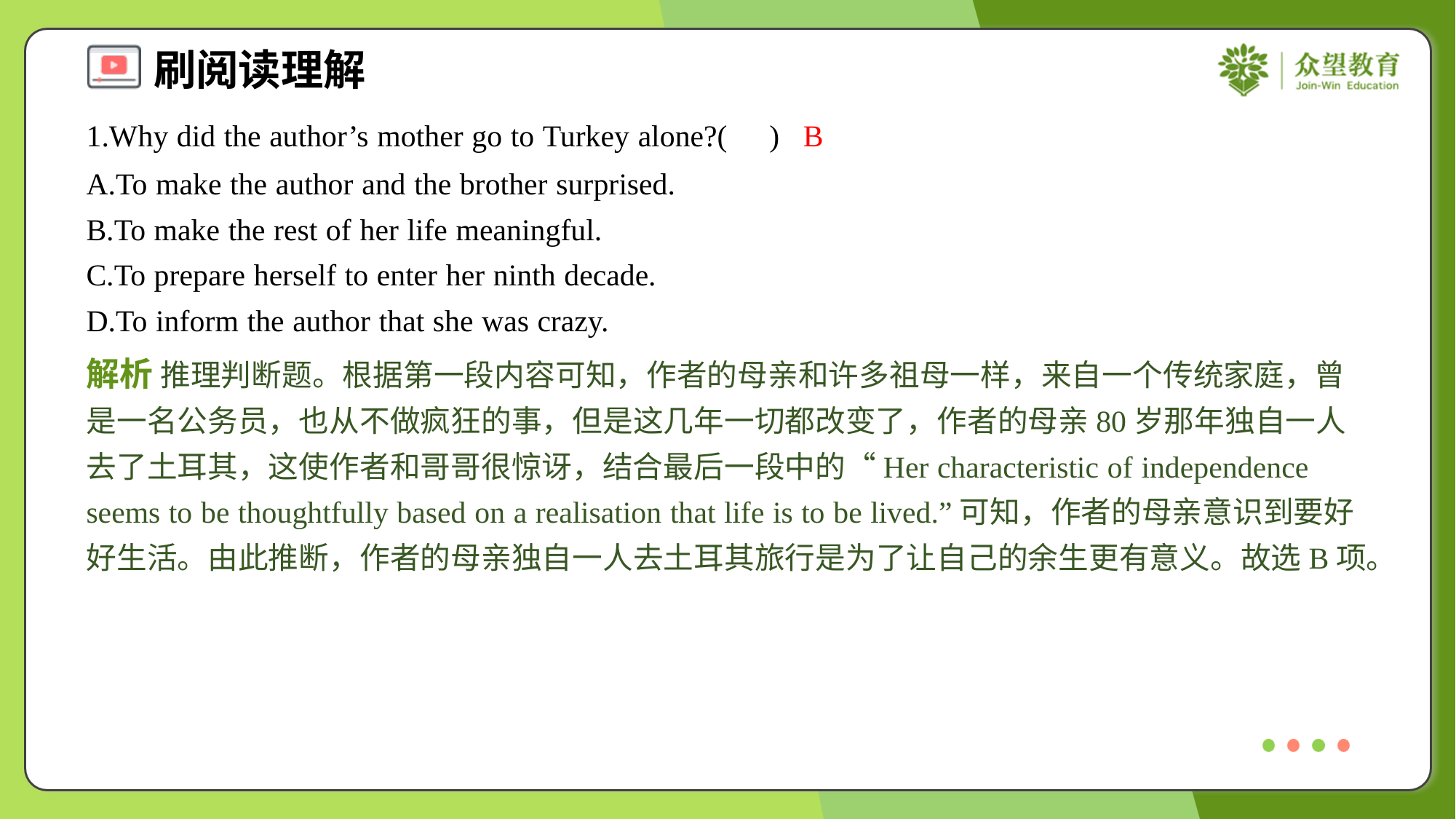

1.Why did the author’s mother go to Turkey alone?(     )
B
A.To make the author and the brother surprised.
B.To make the rest of her life meaningful.
C.To prepare herself to enter her ninth decade.
D.To inform the author that she was crazy.
解析 推理判断题。根据第一段内容可知，作者的母亲和许多祖母一样，来自一个传统家庭，曾是一名公务员，也从不做疯狂的事，但是这几年一切都改变了，作者的母亲80岁那年独自一人去了土耳其，这使作者和哥哥很惊讶，结合最后一段中的“Her characteristic of independence seems to be thoughtfully based on a realisation that life is to be lived.”可知，作者的母亲意识到要好好生活。由此推断，作者的母亲独自一人去土耳其旅行是为了让自己的余生更有意义。故选B项。